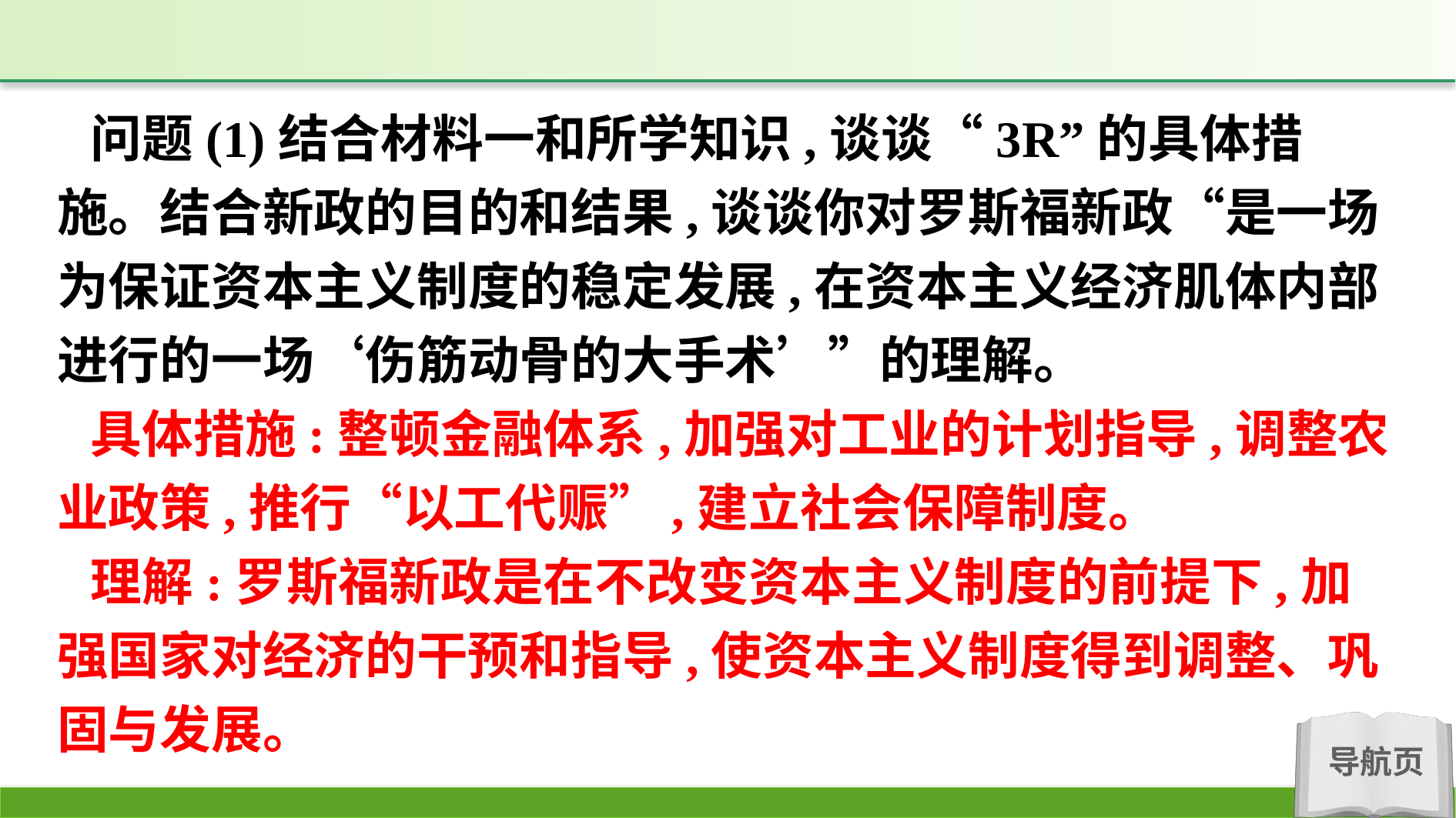

问题(1)结合材料一和所学知识,谈谈“3R”的具体措施。结合新政的目的和结果,谈谈你对罗斯福新政“是一场为保证资本主义制度的稳定发展,在资本主义经济肌体内部进行的一场‘伤筋动骨的大手术’”的理解。
具体措施:整顿金融体系,加强对工业的计划指导,调整农业政策,推行“以工代赈”,建立社会保障制度。
理解:罗斯福新政是在不改变资本主义制度的前提下,加强国家对经济的干预和指导,使资本主义制度得到调整、巩固与发展。